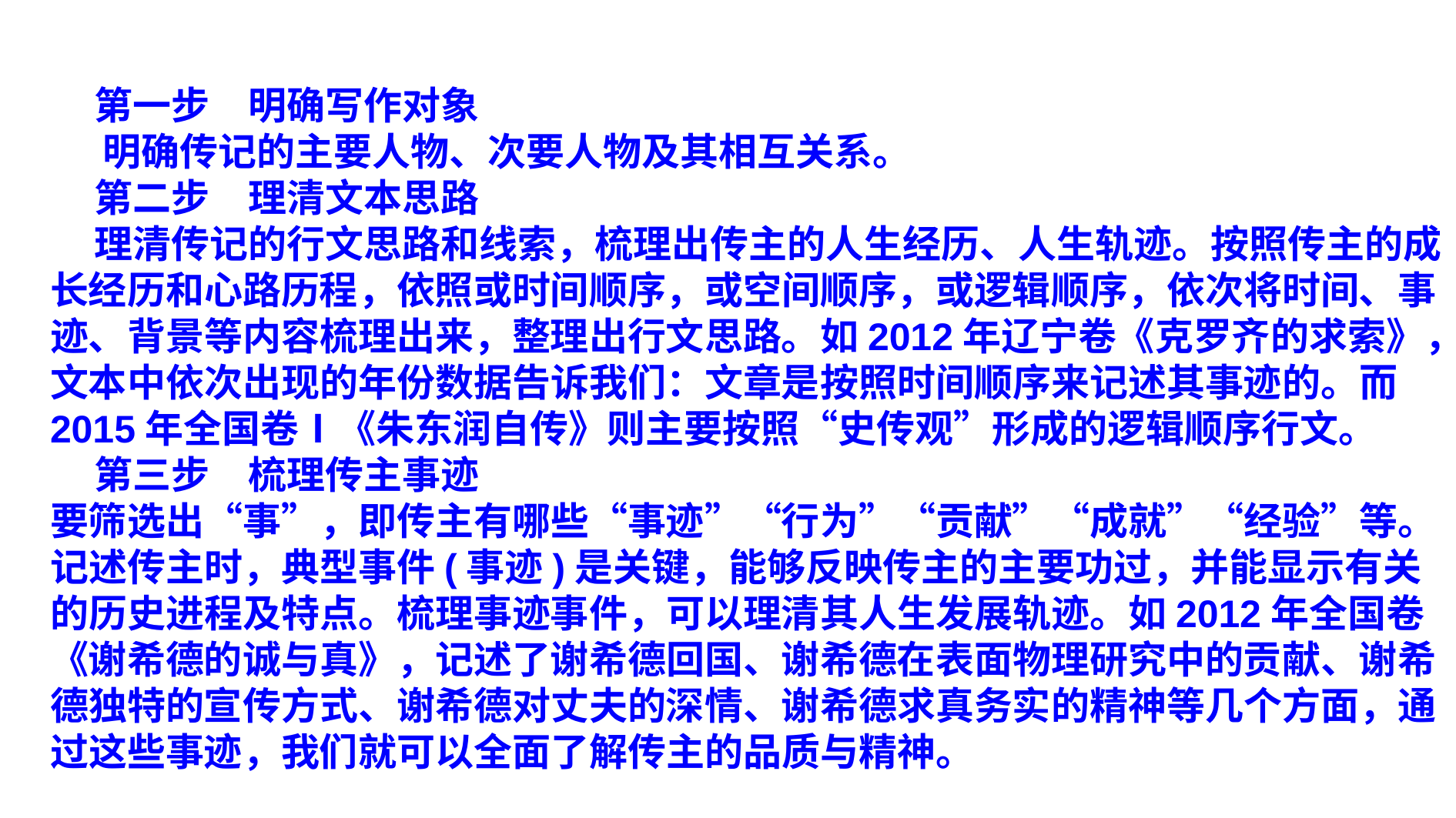

第一步　明确写作对象
     明确传记的主要人物、次要人物及其相互关系。
    第二步　理清文本思路
    理清传记的行文思路和线索，梳理出传主的人生经历、人生轨迹。按照传主的成长经历和心路历程，依照或时间顺序，或空间顺序，或逻辑顺序，依次将时间、事迹、背景等内容梳理出来，整理出行文思路。如2012年辽宁卷《克罗齐的求索》，文本中依次出现的年份数据告诉我们：文章是按照时间顺序来记述其事迹的。而2015年全国卷Ⅰ《朱东润自传》则主要按照“史传观”形成的逻辑顺序行文。
    第三步　梳理传主事迹
要筛选出“事”，即传主有哪些“事迹”“行为”“贡献”“成就”“经验”等。记述传主时，典型事件(事迹)是关键，能够反映传主的主要功过，并能显示有关的历史进程及特点。梳理事迹事件，可以理清其人生发展轨迹。如2012年全国卷《谢希德的诚与真》，记述了谢希德回国、谢希德在表面物理研究中的贡献、谢希德独特的宣传方式、谢希德对丈夫的深情、谢希德求真务实的精神等几个方面，通过这些事迹，我们就可以全面了解传主的品质与精神。